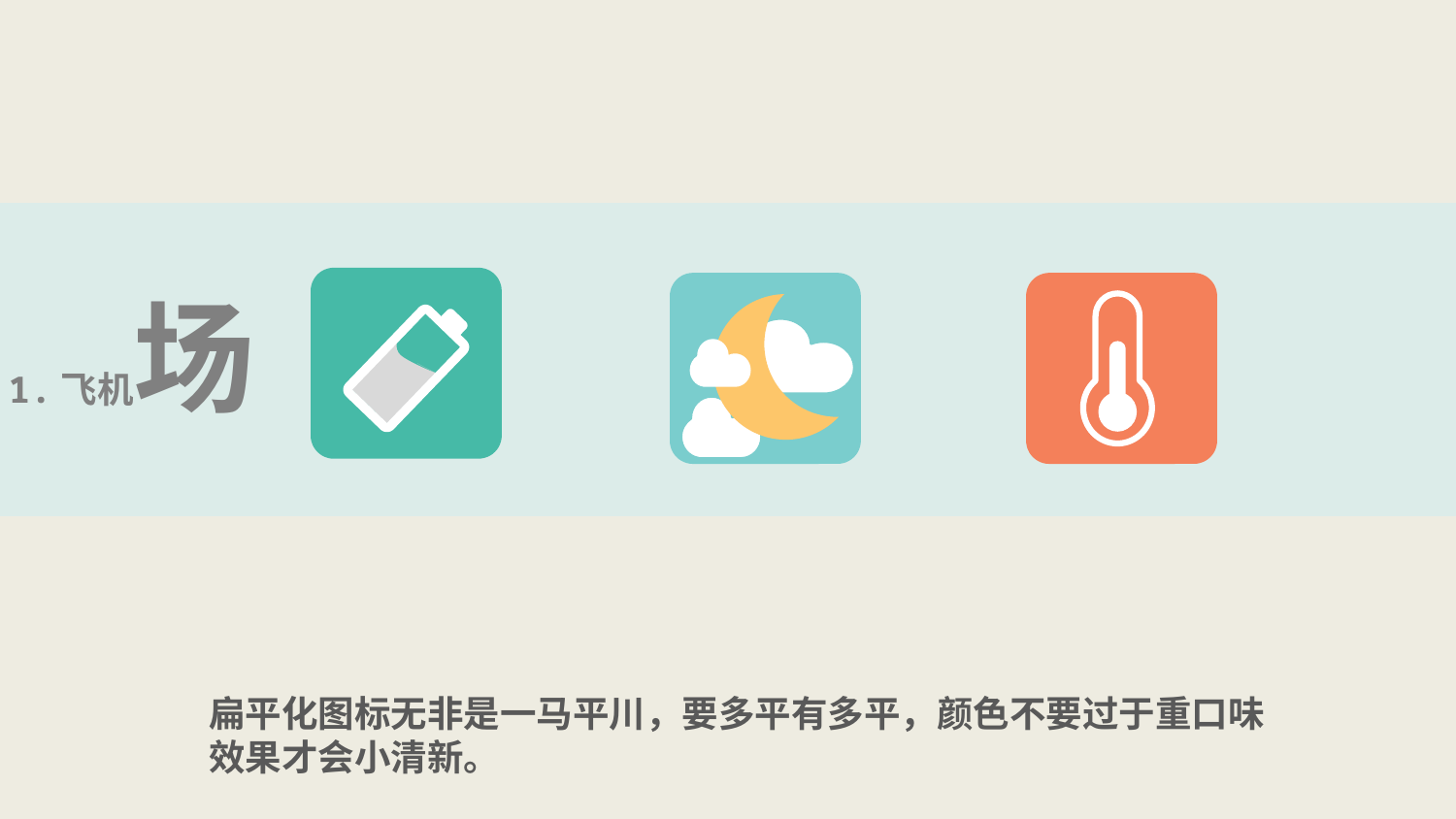

1.飞机场

扁平化图标无非是一马平川，要多平有多平，颜色不要过于重口味
效果才会小清新。